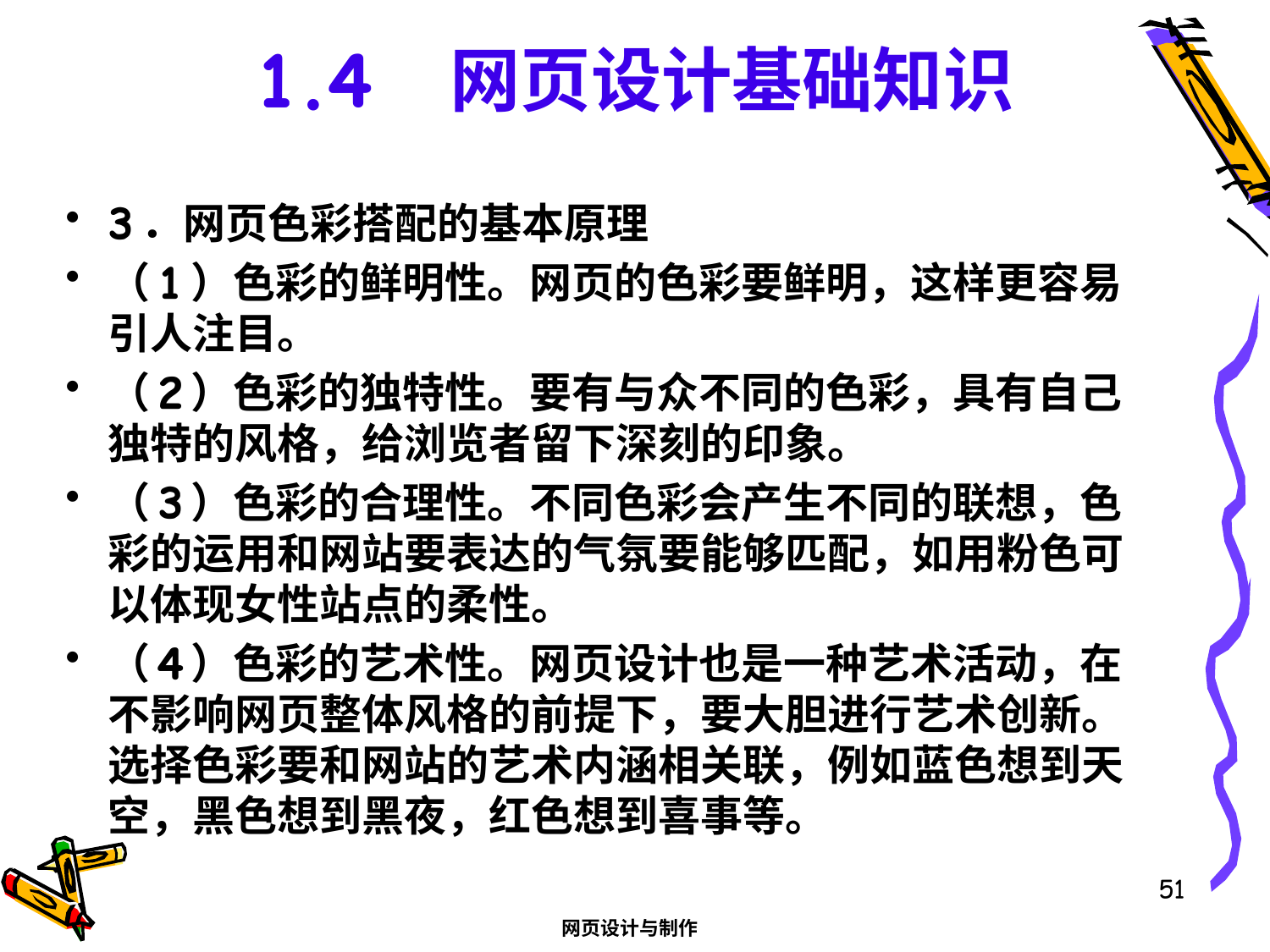

# 1.4  网页设计基础知识
3．网页色彩搭配的基本原理
（1）色彩的鲜明性。网页的色彩要鲜明，这样更容易引人注目。
（2）色彩的独特性。要有与众不同的色彩，具有自己独特的风格，给浏览者留下深刻的印象。
（3）色彩的合理性。不同色彩会产生不同的联想，色彩的运用和网站要表达的气氛要能够匹配，如用粉色可以体现女性站点的柔性。
（4）色彩的艺术性。网页设计也是一种艺术活动，在不影响网页整体风格的前提下，要大胆进行艺术创新。选择色彩要和网站的艺术内涵相关联，例如蓝色想到天空，黑色想到黑夜，红色想到喜事等。

51
网页设计与制作